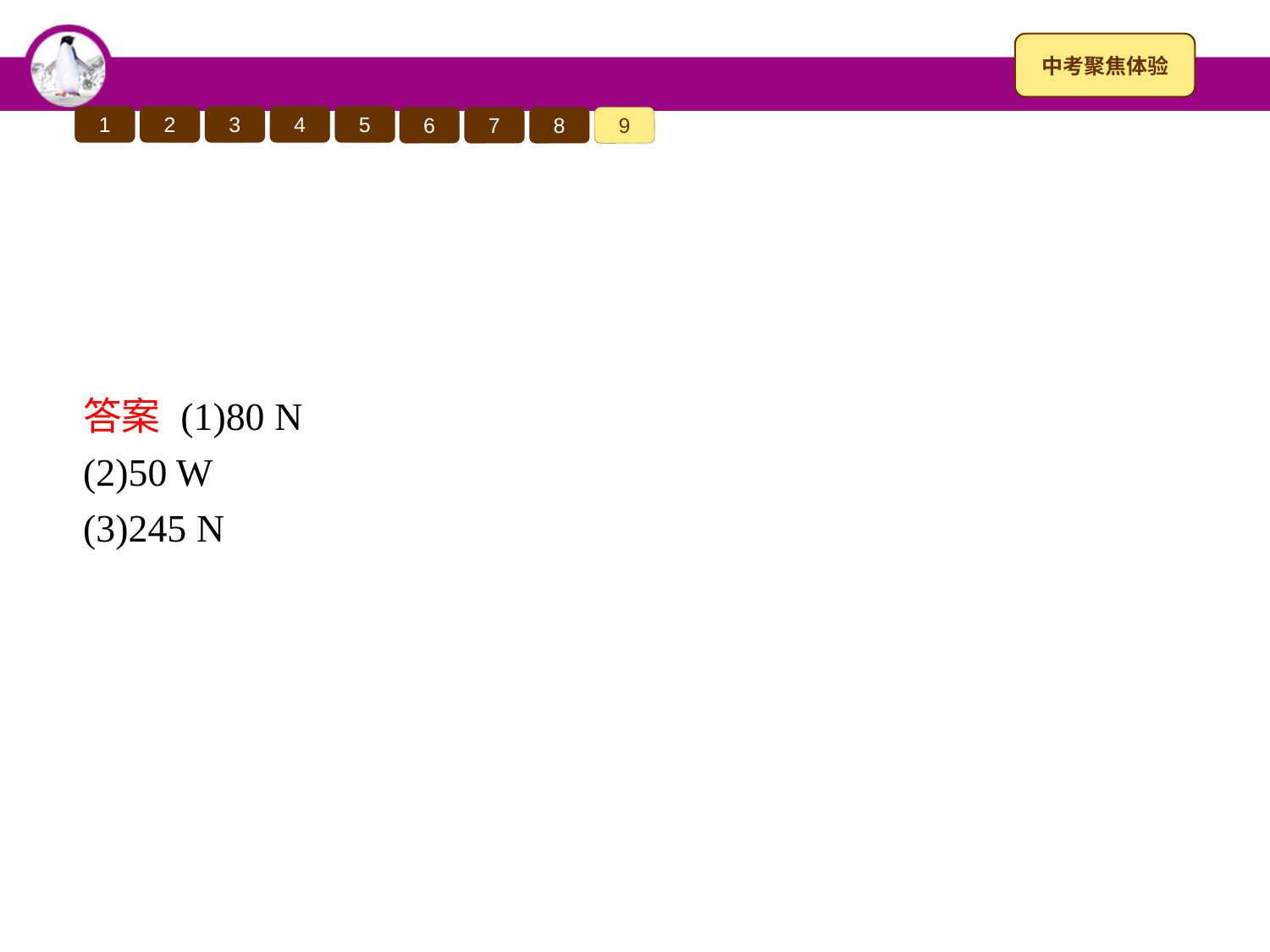

1
2
3
4
5
6
7
8
9
答案 (1)80 N
(2)50 W
(3)245 N